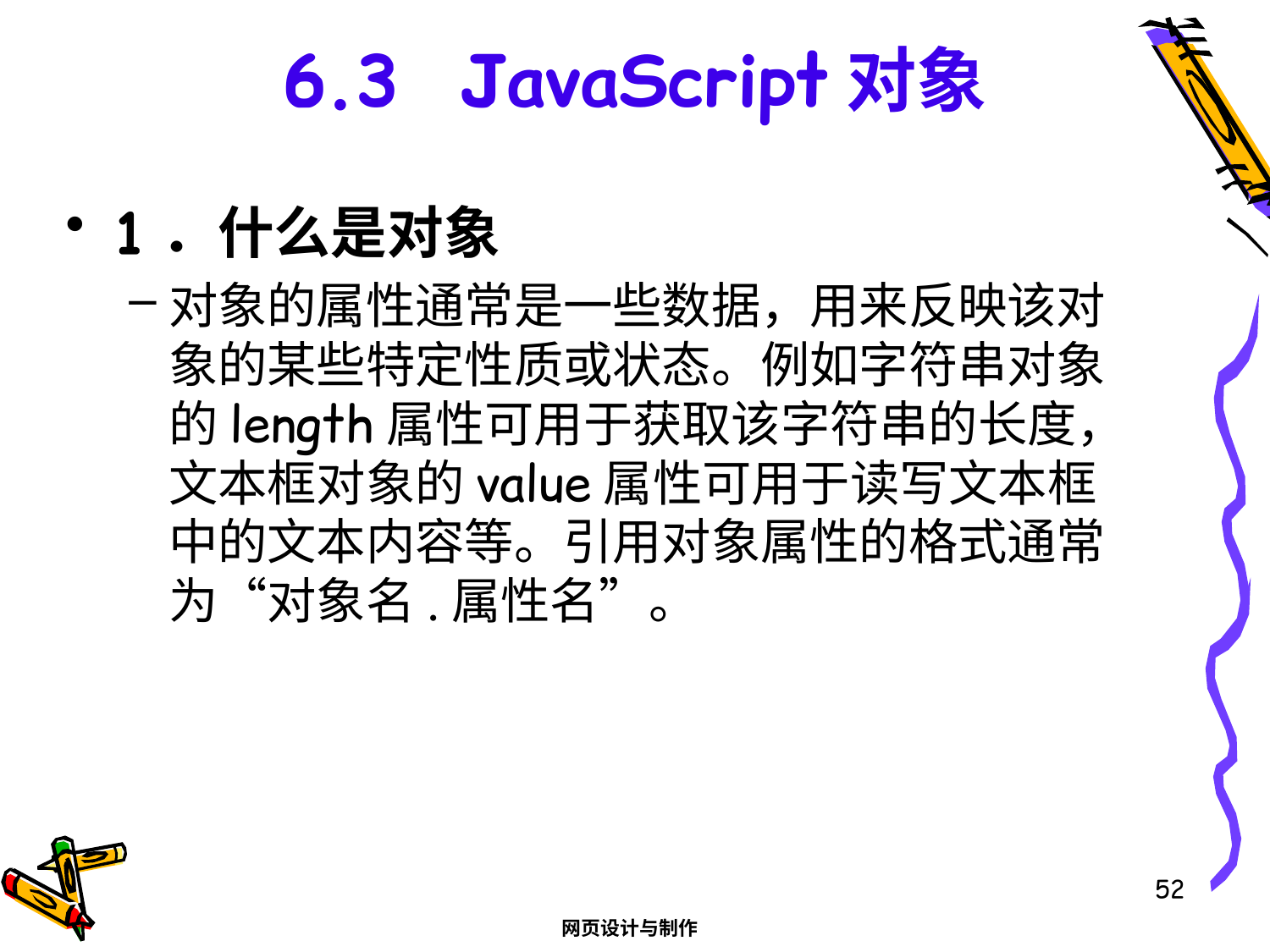

# 6.3  JavaScript对象
1．什么是对象
对象的属性通常是一些数据，用来反映该对象的某些特定性质或状态。例如字符串对象的length属性可用于获取该字符串的长度，文本框对象的value属性可用于读写文本框中的文本内容等。引用对象属性的格式通常为“对象名.属性名”。
52
网页设计与制作